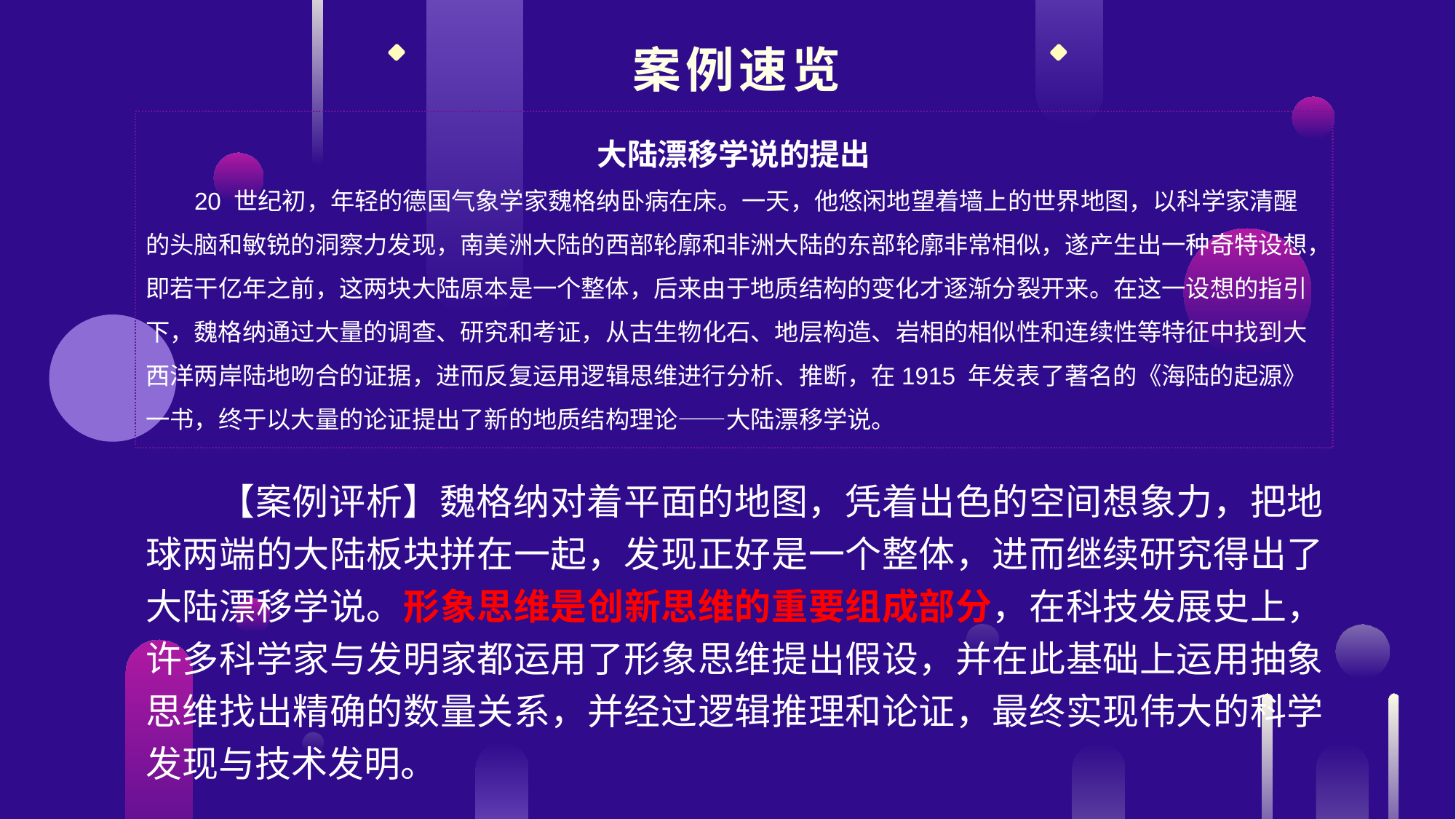

案例速览

大陆漂移学说的提出
20 世纪初，年轻的德国气象学家魏格纳卧病在床。一天，他悠闲地望着墙上的世界地图，以科学家清醒的头脑和敏锐的洞察力发现，南美洲大陆的西部轮廓和非洲大陆的东部轮廓非常相似，遂产生出一种奇特设想，即若干亿年之前，这两块大陆原本是一个整体，后来由于地质结构的变化才逐渐分裂开来。在这一设想的指引下，魏格纳通过大量的调查、研究和考证，从古生物化石、地层构造、岩相的相似性和连续性等特征中找到大西洋两岸陆地吻合的证据，进而反复运用逻辑思维进行分析、推断，在1915 年发表了著名的《海陆的起源》一书，终于以大量的论证提出了新的地质结构理论——大陆漂移学说。

【案例评析】魏格纳对着平面的地图，凭着出色的空间想象力，把地球两端的大陆板块拼在一起，发现正好是一个整体，进而继续研究得出了大陆漂移学说。形象思维是创新思维的重要组成部分，在科技发展史上，许多科学家与发明家都运用了形象思维提出假设，并在此基础上运用抽象思维找出精确的数量关系，并经过逻辑推理和论证，最终实现伟大的科学发现与技术发明。